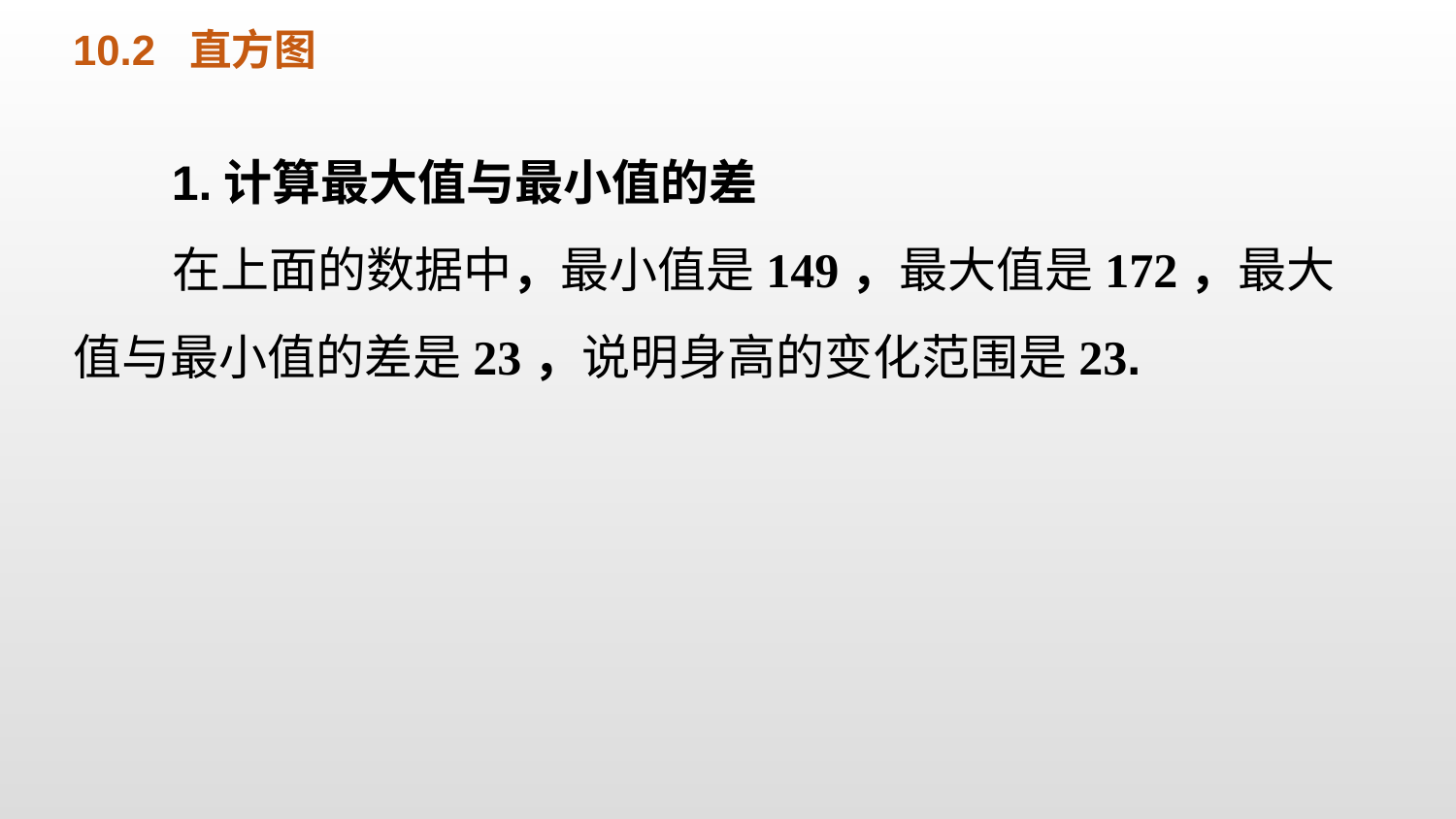

10.2  直方图

        1.计算最大值与最小值的差
        在上面的数据中，最小值是149，最大值是172，最大值与最小值的差是23，说明身高的变化范围是23.